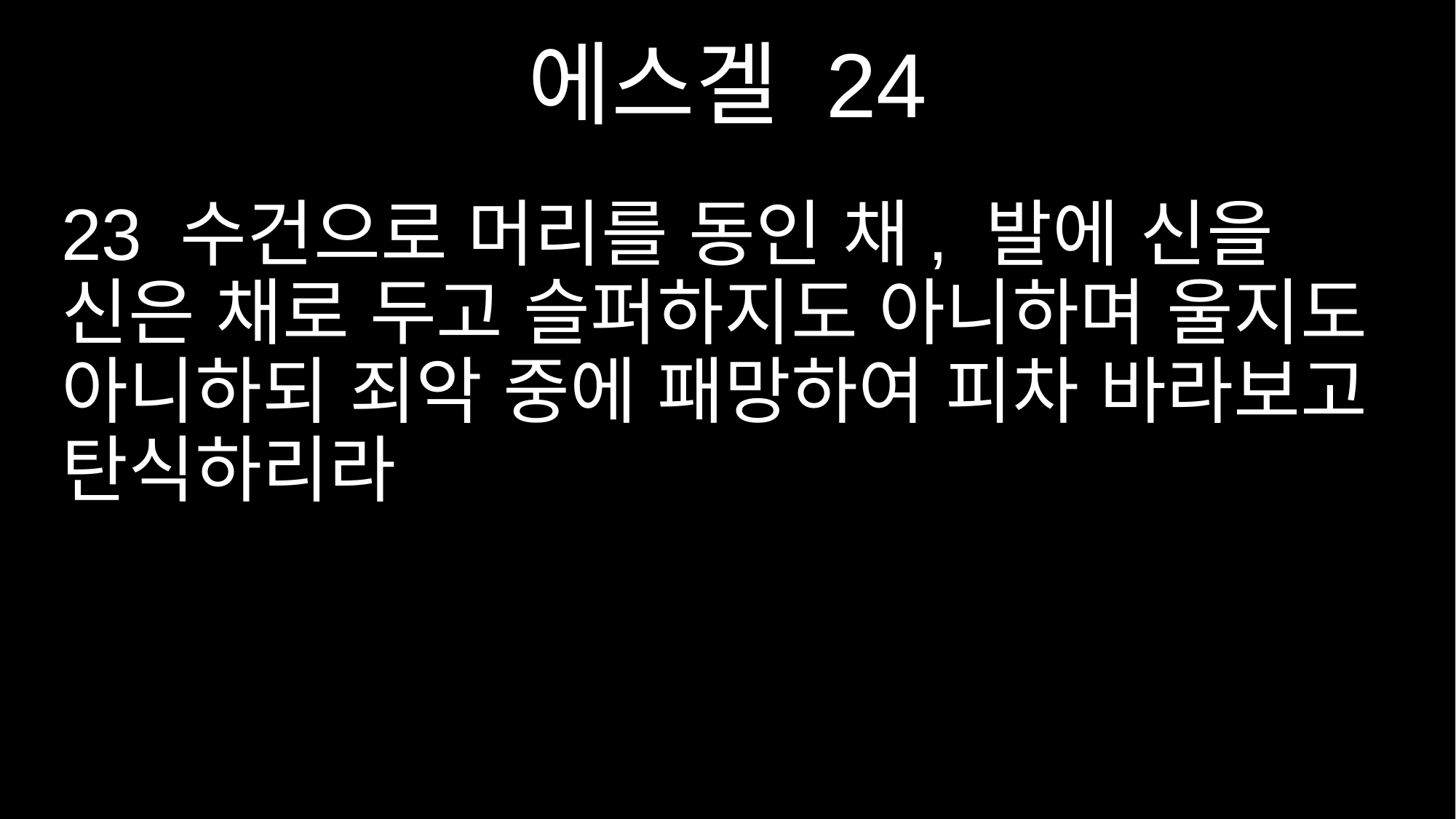

에스겔 24
23 수건으로 머리를 동인 채, 발에 신을 신은 채로 두고 슬퍼하지도 아니하며 울지도 아니하되 죄악 중에 패망하여 피차 바라보고 탄식하리라